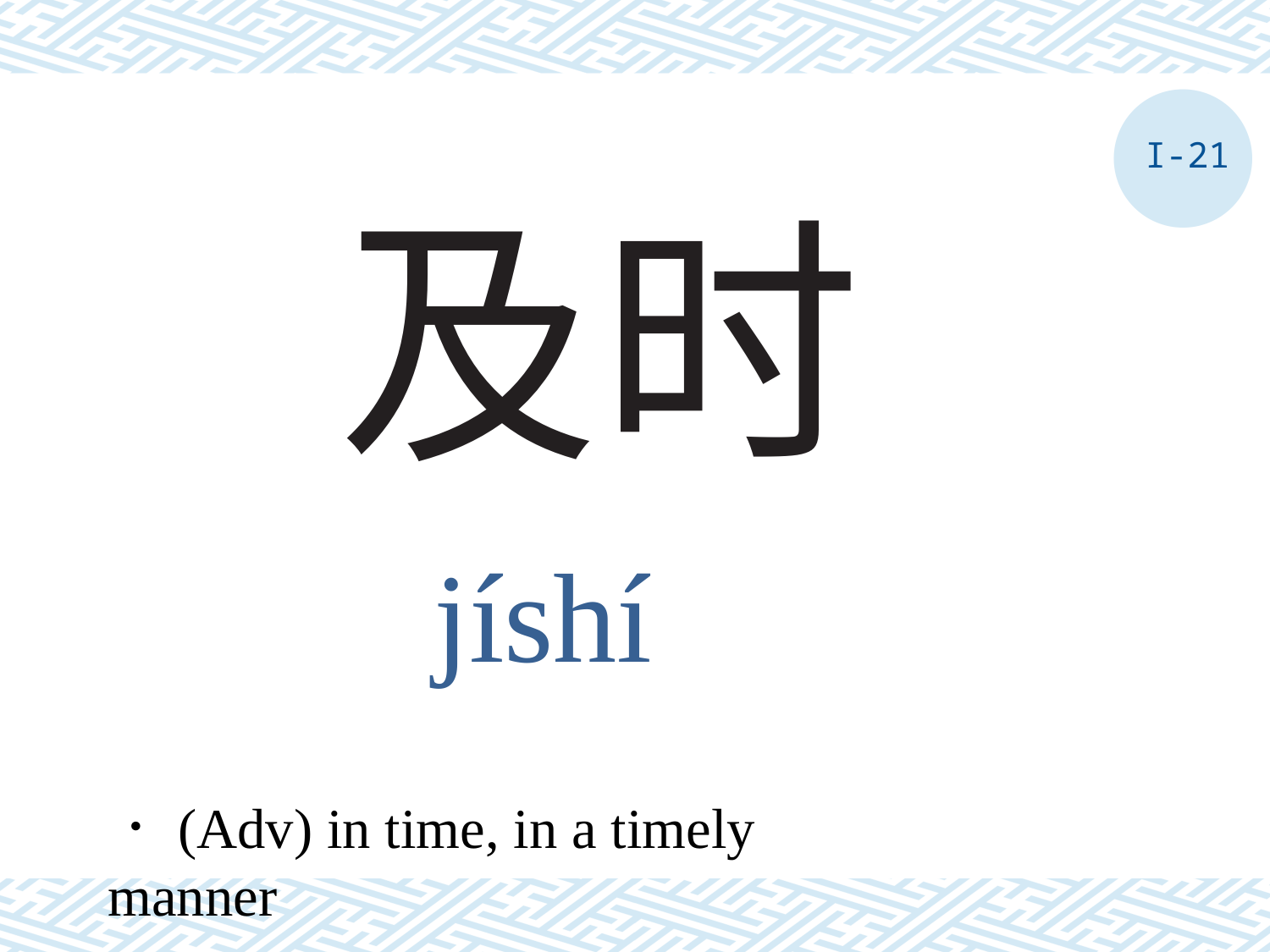

I-21

# 及时
jíshí
．(Adv) in time, in a timely manner